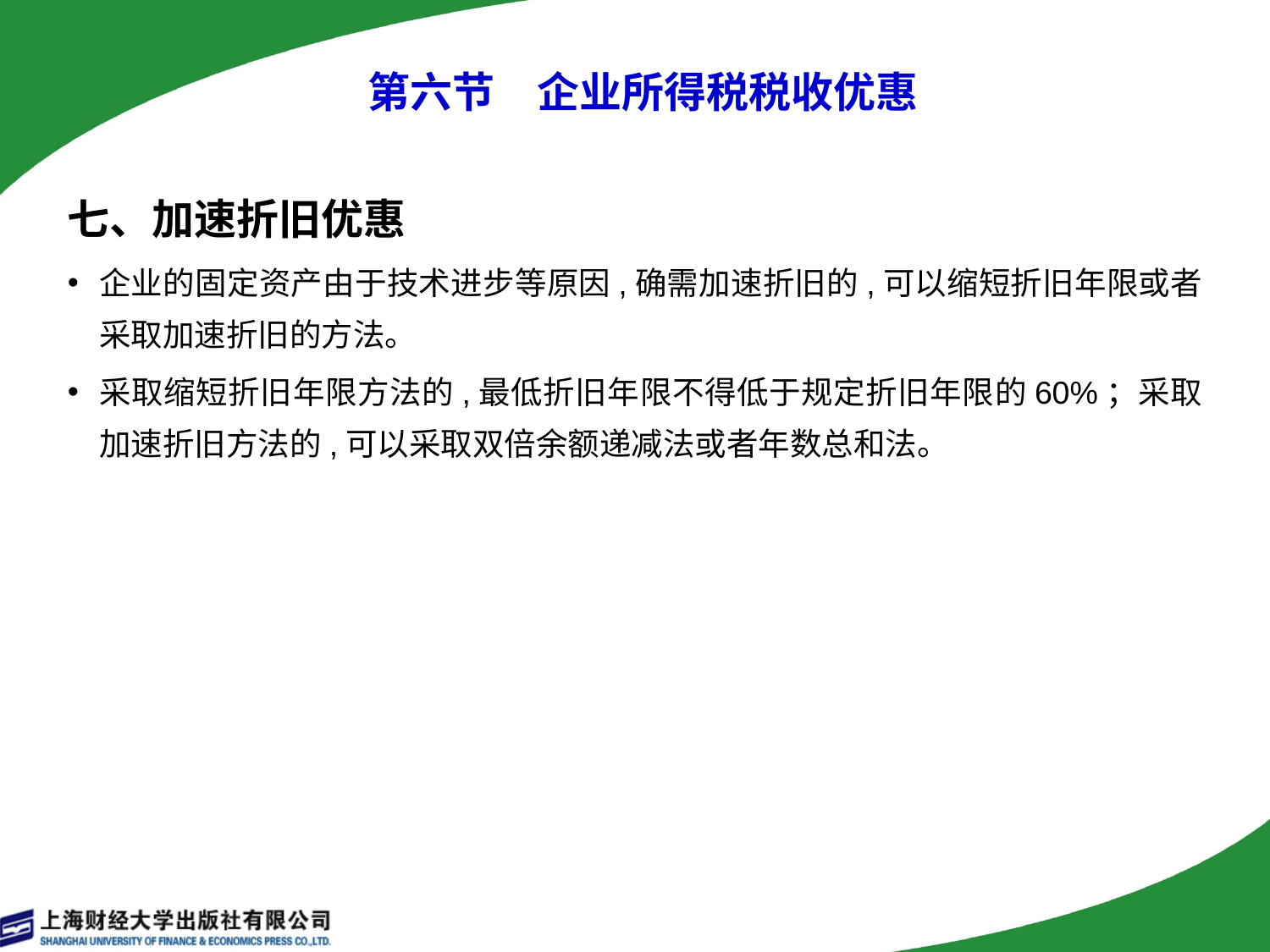

# 第六节　企业所得税税收优惠
七、加速折旧优惠
企业的固定资产由于技术进步等原因,确需加速折旧的,可以缩短折旧年限或者采取加速折旧的方法。
采取缩短折旧年限方法的,最低折旧年限不得低于规定折旧年限的60%；采取加速折旧方法的,可以采取双倍余额递减法或者年数总和法。